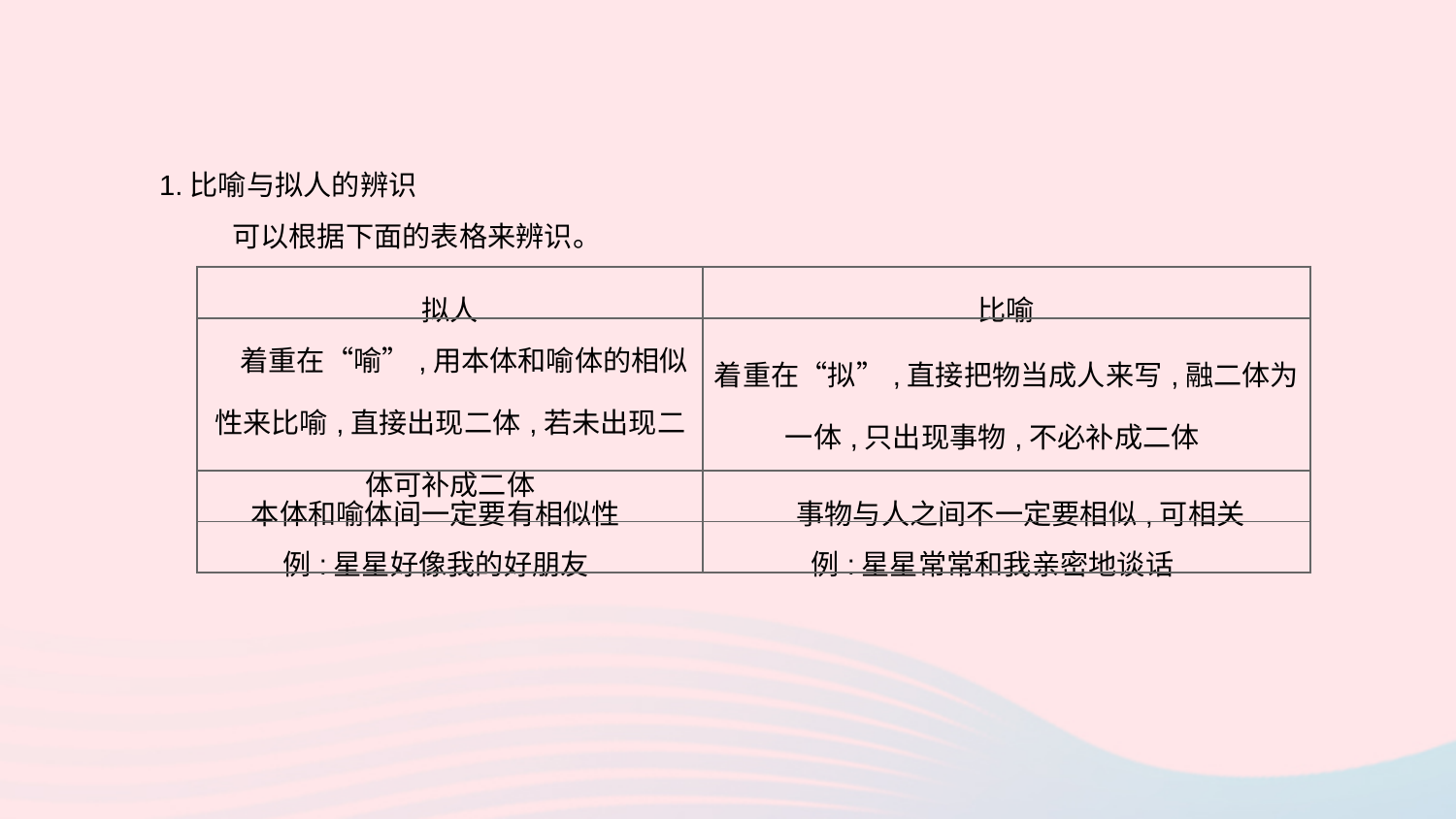

1.比喻与拟人的辨识
可以根据下面的表格来辨识。
| 拟人 | 比喻 |
| --- | --- |
| 着重在“喻”,用本体和喻体的相似性来比喻,直接出现二体,若未出现二体可补成二体 | 着重在“拟”,直接把物当成人来写,融二体为一体,只出现事物,不必补成二体 |
| 本体和喻体间一定要有相似性 | 事物与人之间不一定要相似,可相关 |
| 例:星星好像我的好朋友 | 例:星星常常和我亲密地谈话 |